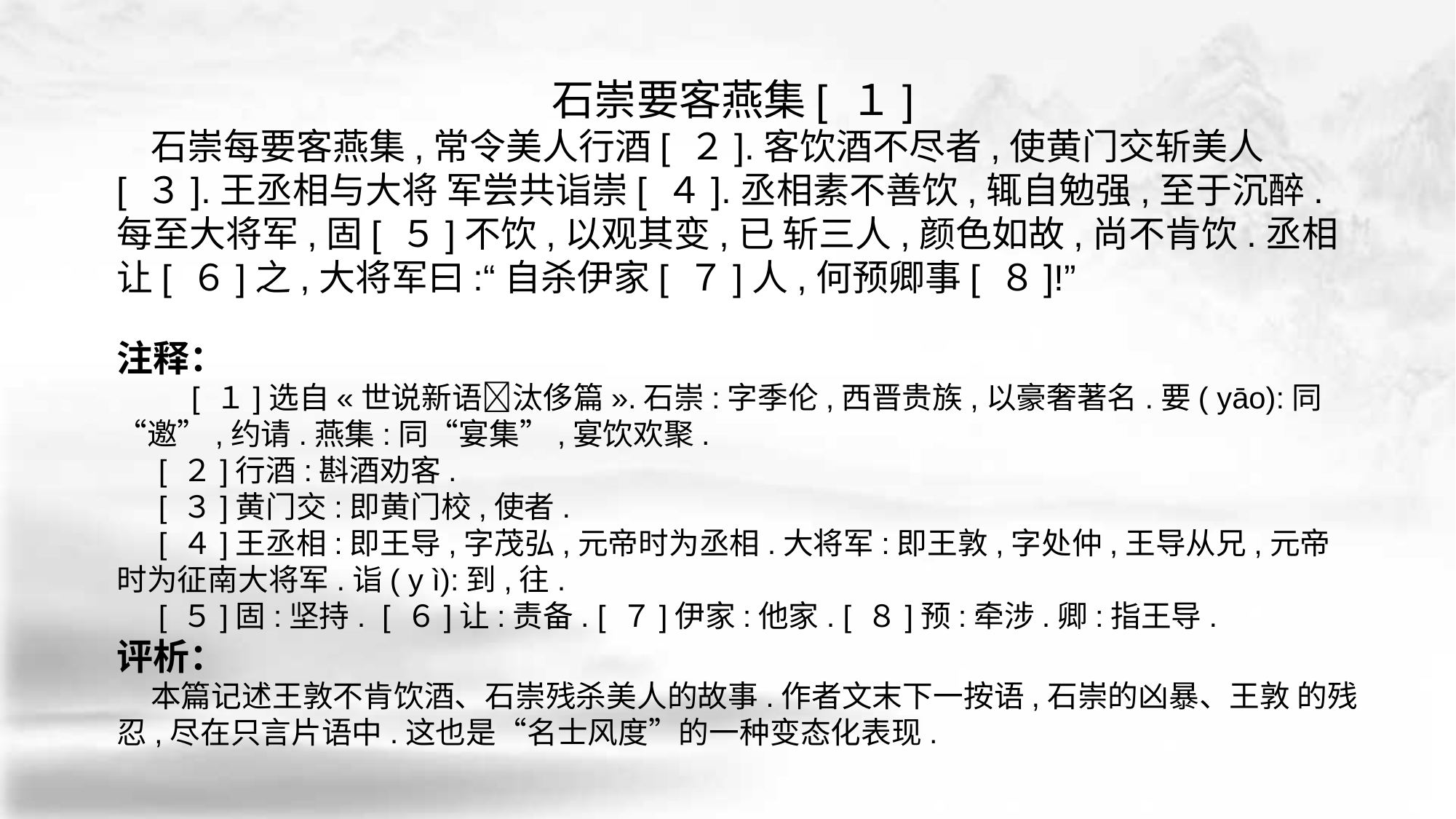

石崇要客燕集[ １]
    石崇每要客燕集,常令美人行酒[ ２].客饮酒不尽者,使黄门交斩美人[ ３].王丞相与大将 军尝共诣崇[ ４].丞相素不善饮,辄自勉强,至于沉醉.每至大将军,固[ ５]不饮,以观其变,已 斩三人,颜色如故,尚不肯饮.丞相让[ ６]之,大将军曰:“自杀伊家[ ７]人,何预卿事[ ８]!”

注释：
　　 [ １]选自«世说新语􀅰汰侈篇».石崇:字季伦,西晋贵族,以豪奢著名.要( yāo):同 “邀”,约请.燕集:同“宴集”,宴饮欢聚.
     [ ２]行酒:斟酒劝客.
     [ ３]黄门交:即黄门校,使者.
     [ ４]王丞相:即王导,字茂弘,元帝时为丞相.大将军:即王敦,字处仲,王导从兄,元帝 时为征南大将军.诣( y ì):到,往.
     [ ５]固:坚持.  [ ６]让:责备. [ ７]伊家:他家. [ ８]预:牵涉.卿:指王导.
评析：
    本篇记述王敦不肯饮酒、石崇残杀美人的故事.作者文末下一按语,石崇的凶暴、王敦 的残忍,尽在只言片语中.这也是“名士风度”的一种变态化表现.